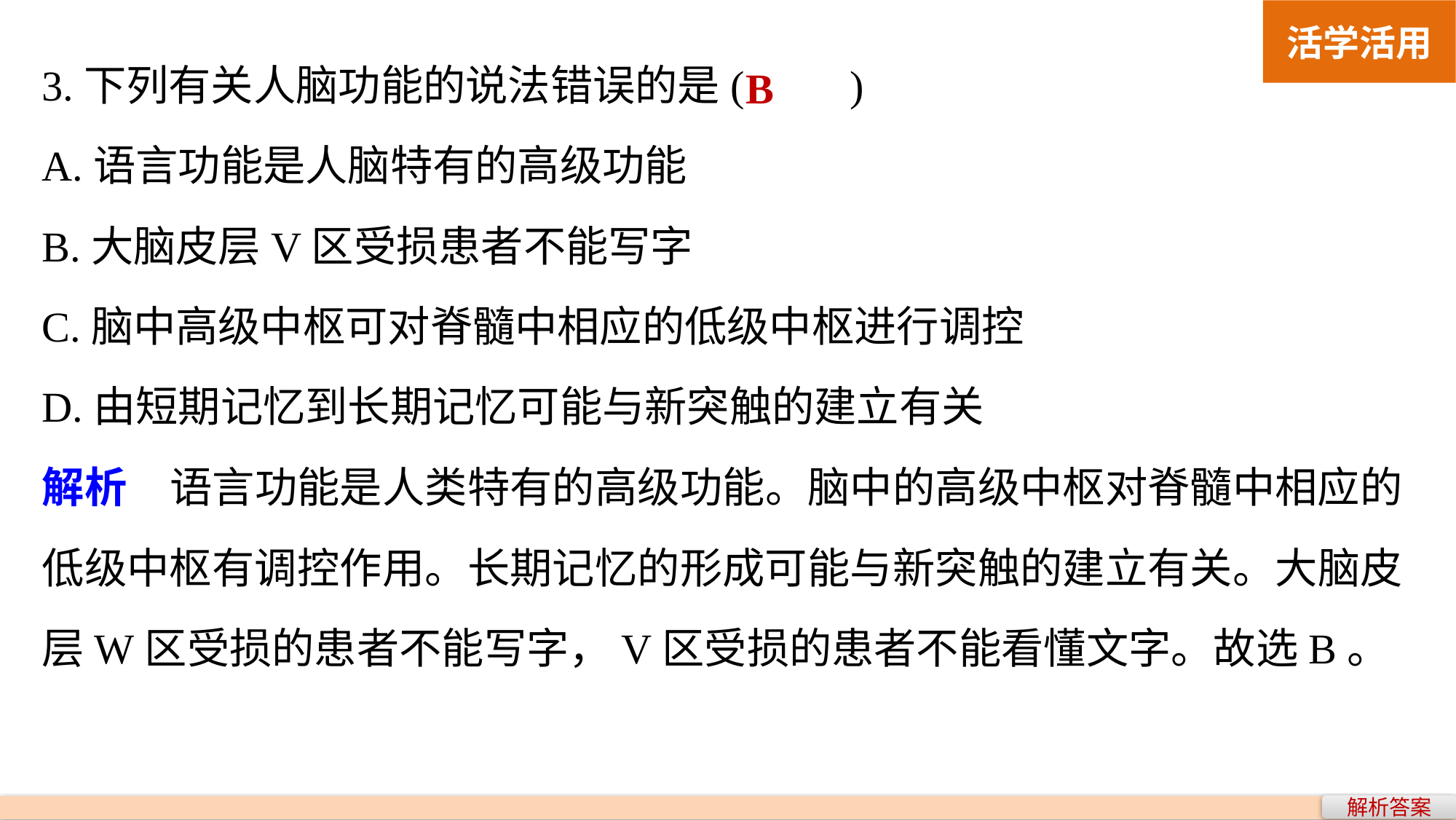

活学活用
3.下列有关人脑功能的说法错误的是(　　)
A.语言功能是人脑特有的高级功能
B.大脑皮层V区受损患者不能写字
C.脑中高级中枢可对脊髓中相应的低级中枢进行调控
D.由短期记忆到长期记忆可能与新突触的建立有关
解析　语言功能是人类特有的高级功能。脑中的高级中枢对脊髓中相应的低级中枢有调控作用。长期记忆的形成可能与新突触的建立有关。大脑皮层W区受损的患者不能写字，V区受损的患者不能看懂文字。故选B。
B
解析答案